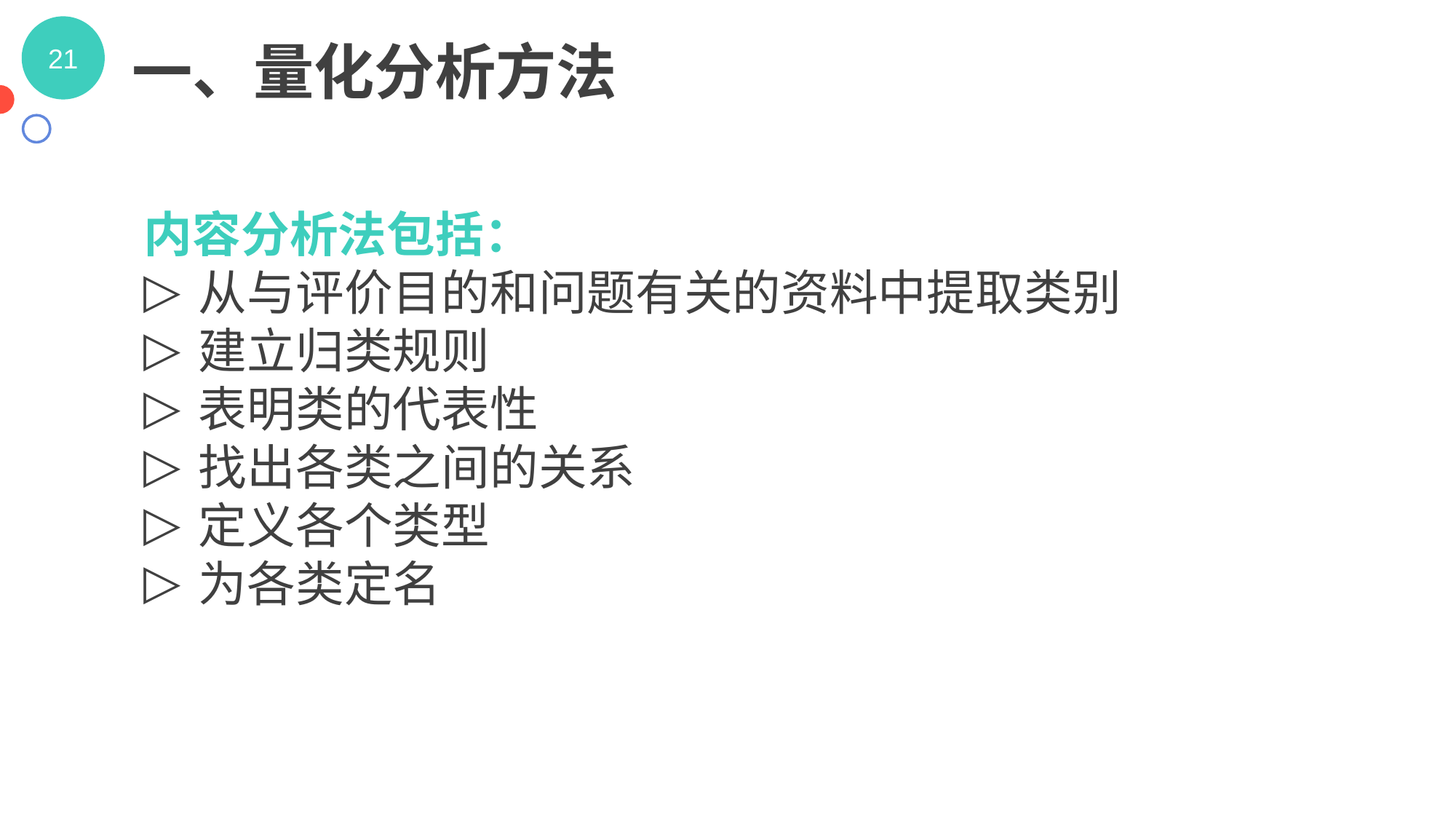

一、量化分析方法
内容分析法包括：
从与评价目的和问题有关的资料中提取类别
建立归类规则
表明类的代表性
找出各类之间的关系
定义各个类型
为各类定名